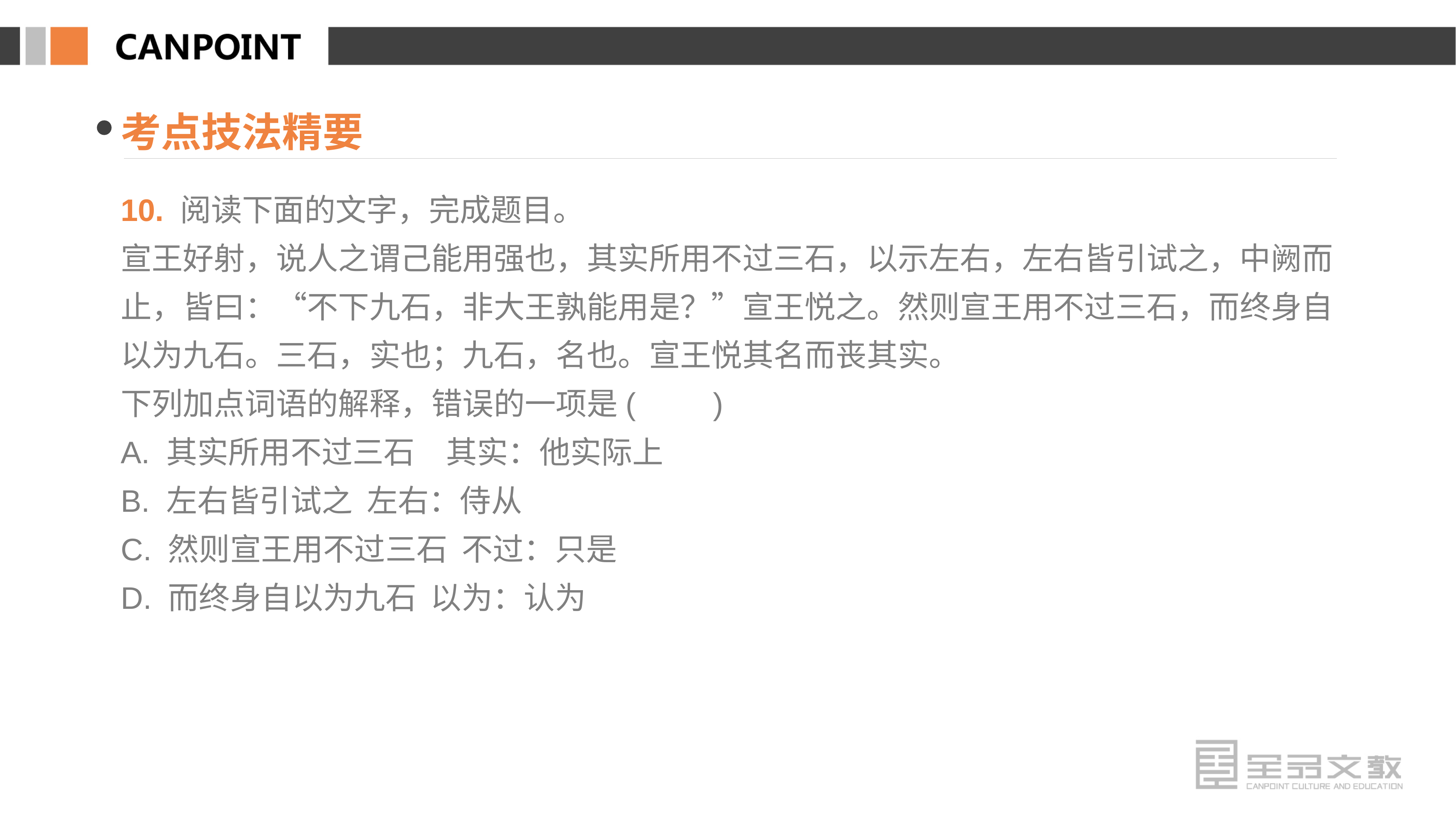

考点技法精要

10. 阅读下面的文字，完成题目。
宣王好射，说人之谓己能用强也，其实所用不过三石，以示左右，左右皆引试之，中阙而止，皆曰：“不下九石，非大王孰能用是？”宣王悦之。然则宣王用不过三石，而终身自以为九石。三石，实也；九石，名也。宣王悦其名而丧其实。
下列加点词语的解释，错误的一项是(　　)
A. 其实所用不过三石　其实：他实际上
B. 左右皆引试之  左右：侍从
C. 然则宣王用不过三石  不过：只是
D. 而终身自以为九石  以为：认为